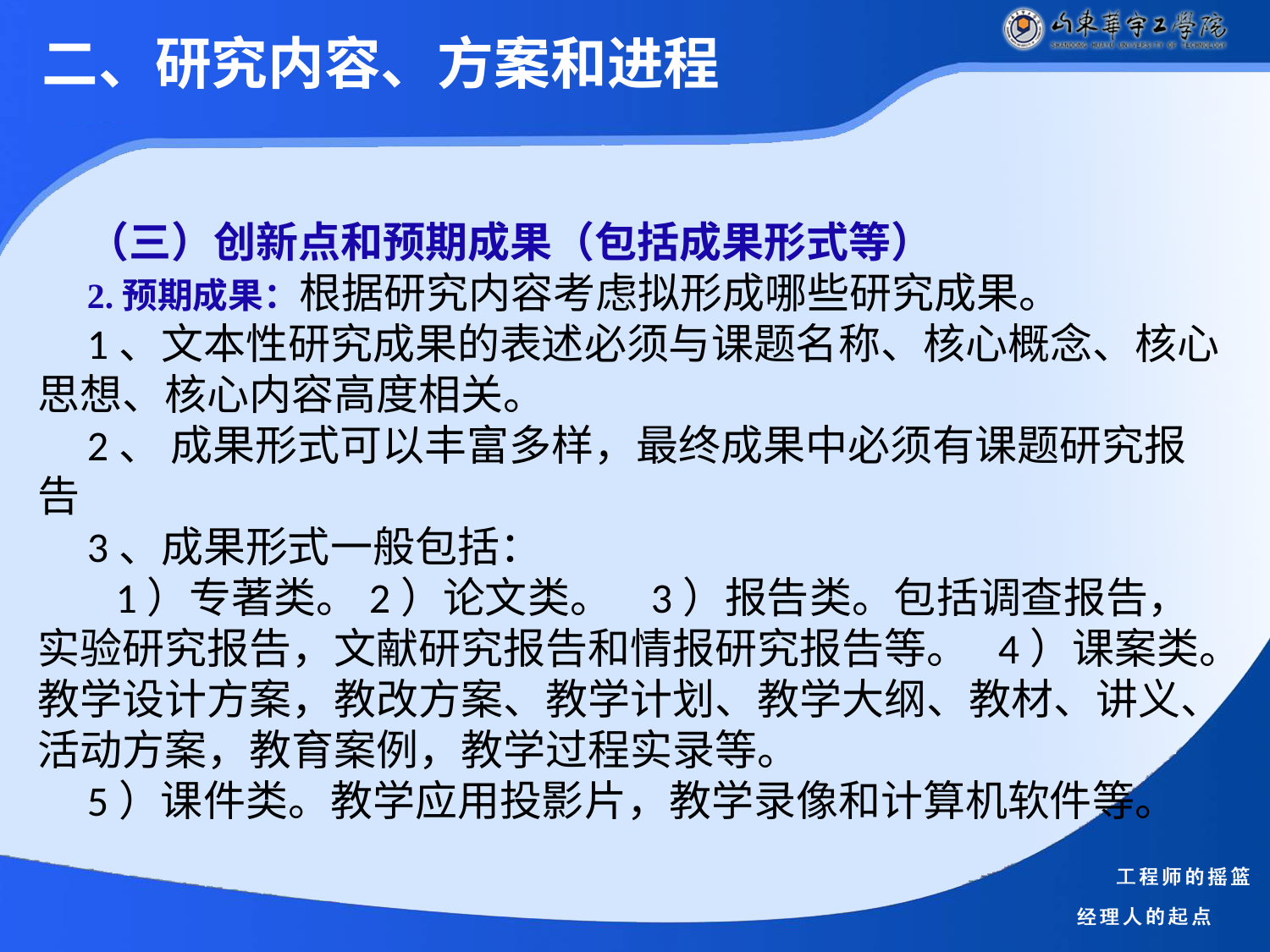

二、研究内容、方案和进程

（三）创新点和预期成果（包括成果形式等）
2.预期成果：根据研究内容考虑拟形成哪些研究成果。
1、文本性研究成果的表述必须与课题名称、核心概念、核心思想、核心内容高度相关。
2、 成果形式可以丰富多样，最终成果中必须有课题研究报告
3、成果形式一般包括：
   1）专著类。2）论文类。   3）报告类。包括调查报告，实验研究报告，文献研究报告和情报研究报告等。  4）课案类。教学设计方案，教改方案、教学计划、教学大纲、教材、讲义、活动方案，教育案例，教学过程实录等。
5）课件类。教学应用投影片，教学录像和计算机软件等。